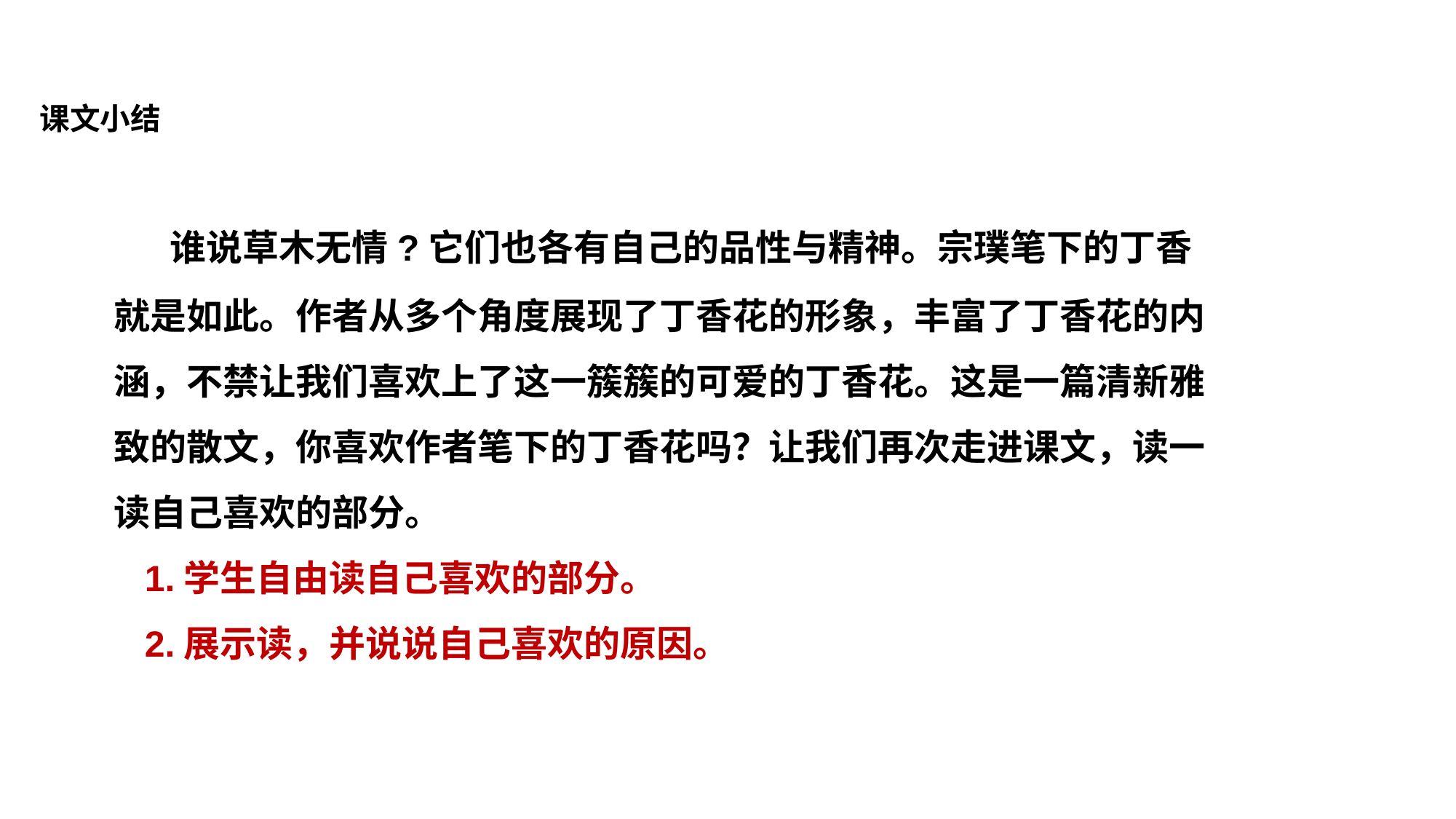

课文小结
    谁说草木无情?它们也各有自己的品性与精神。宗璞笔下的丁香就是如此。作者从多个角度展现了丁香花的形象，丰富了丁香花的内涵，不禁让我们喜欢上了这一簇簇的可爱的丁香花。这是一篇清新雅致的散文，你喜欢作者笔下的丁香花吗？让我们再次走进课文，读一读自己喜欢的部分。
   1.学生自由读自己喜欢的部分。
   2.展示读，并说说自己喜欢的原因。